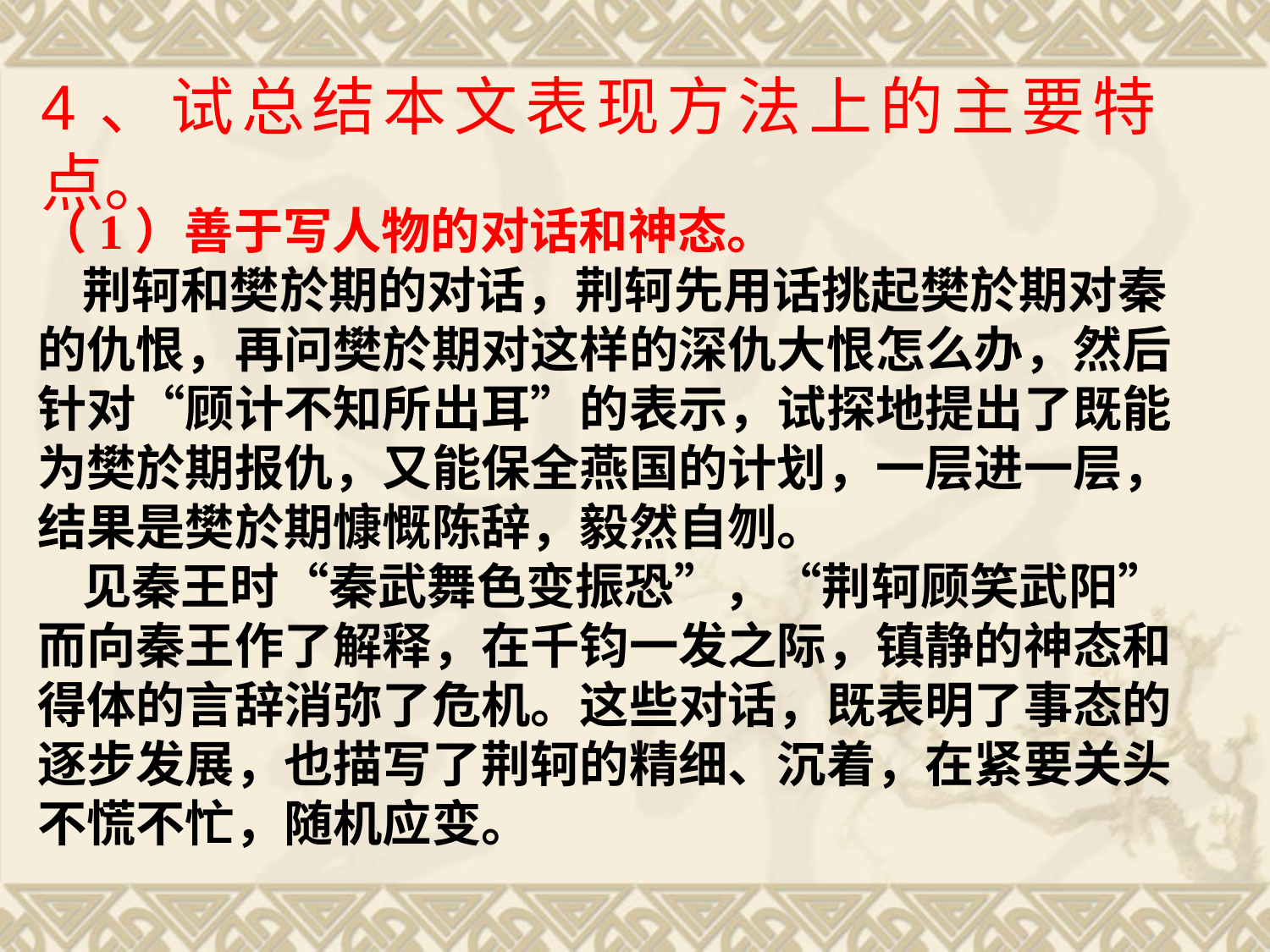

4、试总结本文表现方法上的主要特点。
（1）善于写人物的对话和神态。
    荆轲和樊於期的对话，荆轲先用话挑起樊於期对秦的仇恨，再问樊於期对这样的深仇大恨怎么办，然后针对“顾计不知所出耳”的表示，试探地提出了既能为樊於期报仇，又能保全燕国的计划，一层进一层，结果是樊於期慷慨陈辞，毅然自刎。
    见秦王时“秦武舞色变振恐”，“荆轲顾笑武阳”而向秦王作了解释，在千钧一发之际，镇静的神态和得体的言辞消弥了危机。这些对话，既表明了事态的逐步发展，也描写了荆轲的精细、沉着，在紧要关头不慌不忙，随机应变。